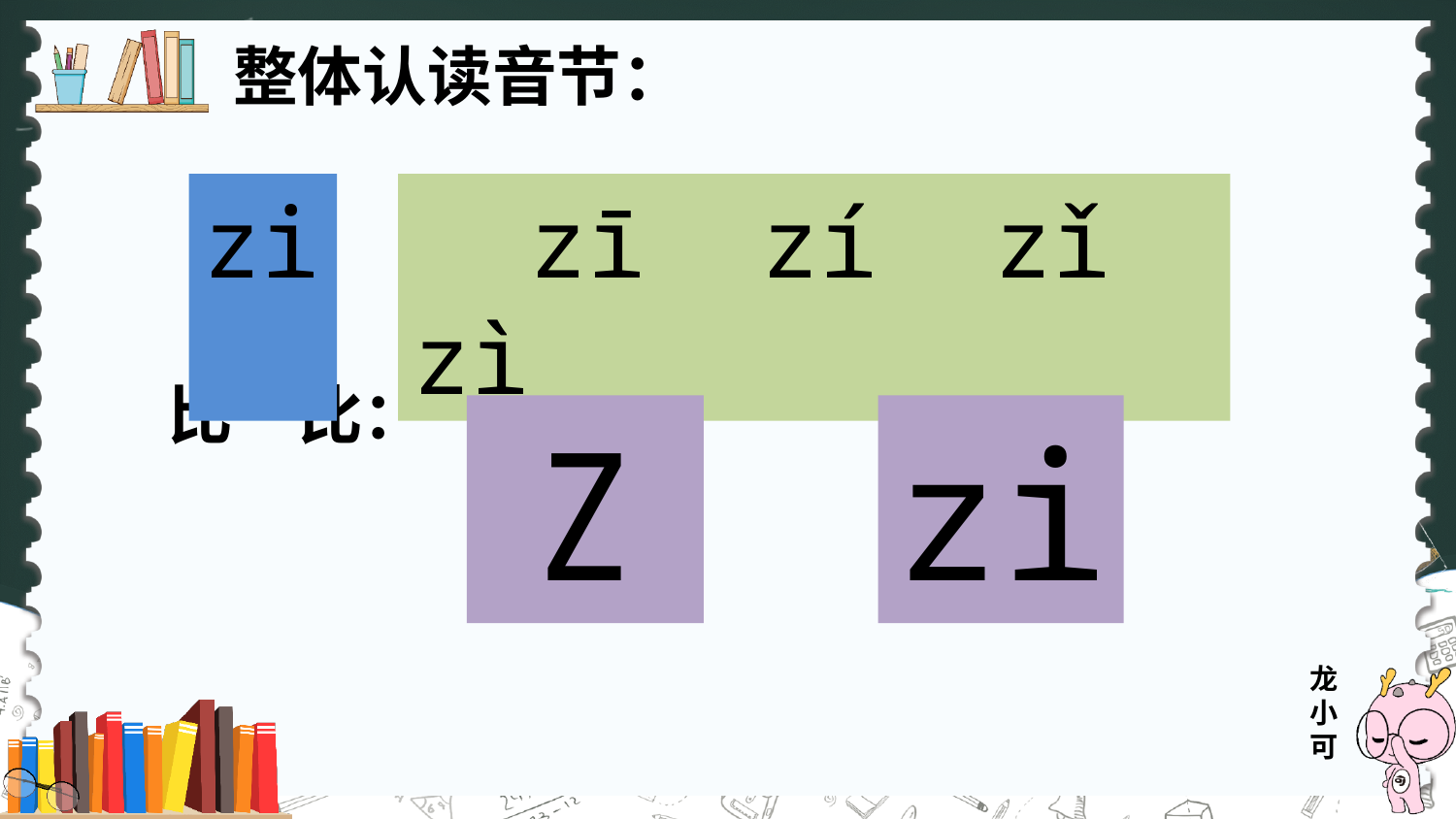

整体认读音节：
zi
  zī  zí  zǐ  zì
比一比：
Z
zi